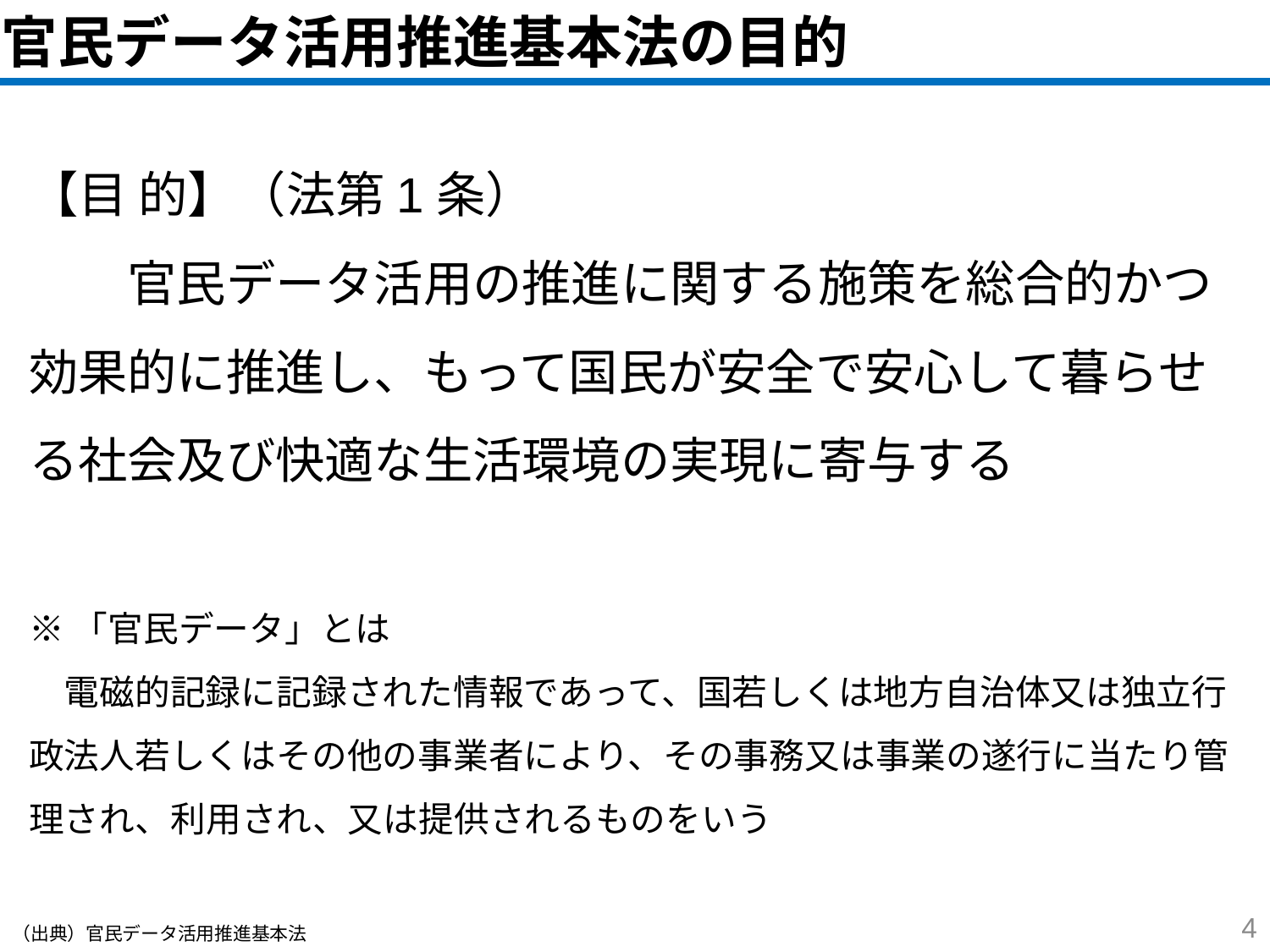

官民データ活用推進基本法の目的
【目 的】（法第1条）
　　官民データ活用の推進に関する施策を総合的かつ効果的に推進し、もって国民が安全で安心して暮らせる社会及び快適な生活環境の実現に寄与する
※「官民データ」とは
　電磁的記録に記録された情報であって、国若しくは地方自治体又は独立行政法人若しくはその他の事業者により、その事務又は事業の遂行に当たり管理され、利用され、又は提供されるものをいう
4
（出典）官民データ活用推進基本法